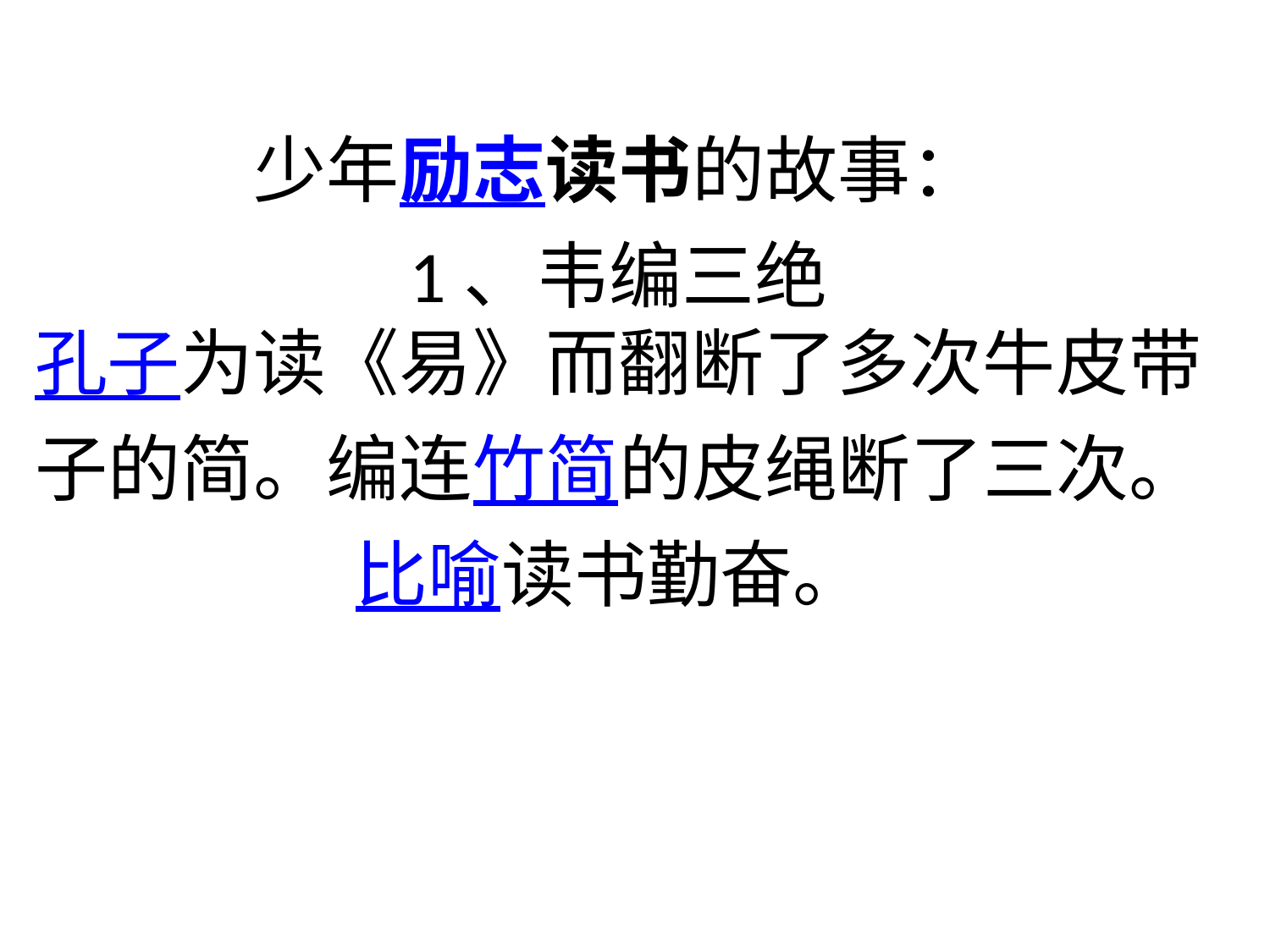

# 少年励志读书的故事： 1、韦编三绝 孔子为读《易》而翻断了多次牛皮带子的简。编连竹简的皮绳断了三次。比喻读书勤奋。